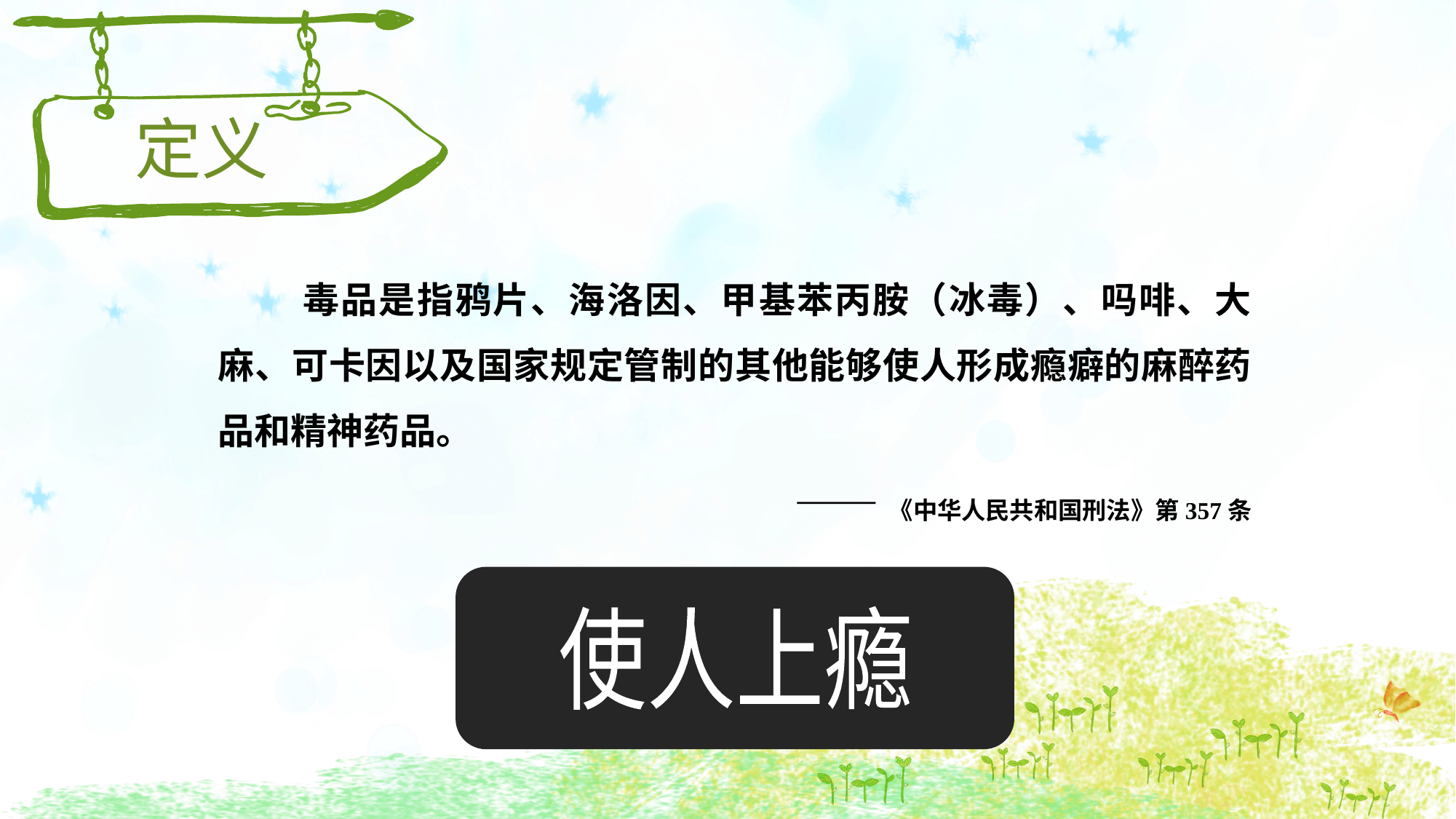

定义
  毒品是指鸦片、海洛因、甲基苯丙胺（冰毒）、吗啡、大麻、可卡因以及国家规定管制的其他能够使人形成瘾癖的麻醉药品和精神药品。
——《中华人民共和国刑法》第357条

使人上瘾